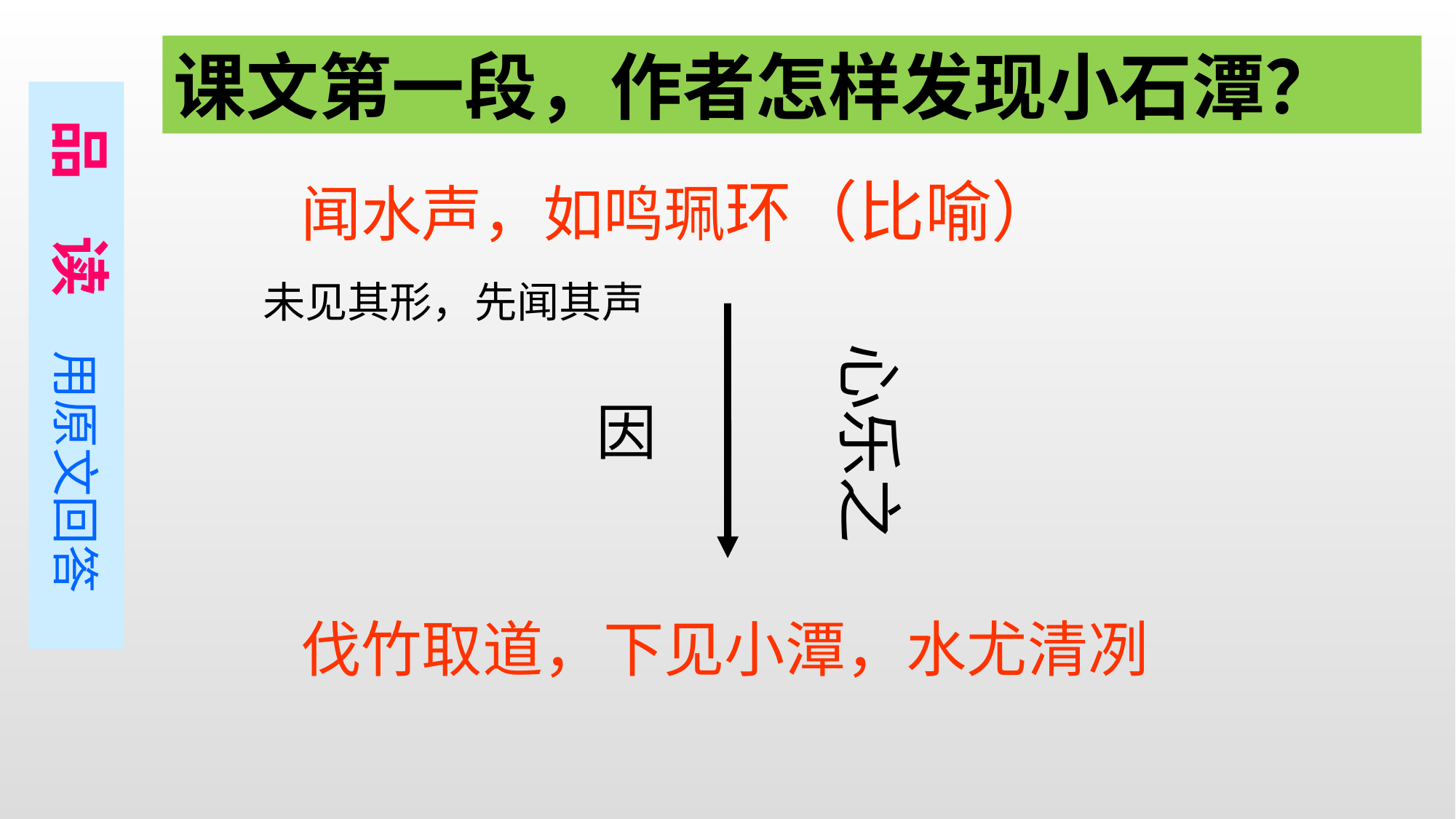

课文第一段，作者怎样发现小石潭？
   品    读        用原文回答
闻水声，如鸣珮环（比喻）

未见其形，先闻其声

心乐之
因
伐竹取道，下见小潭，水尤清冽